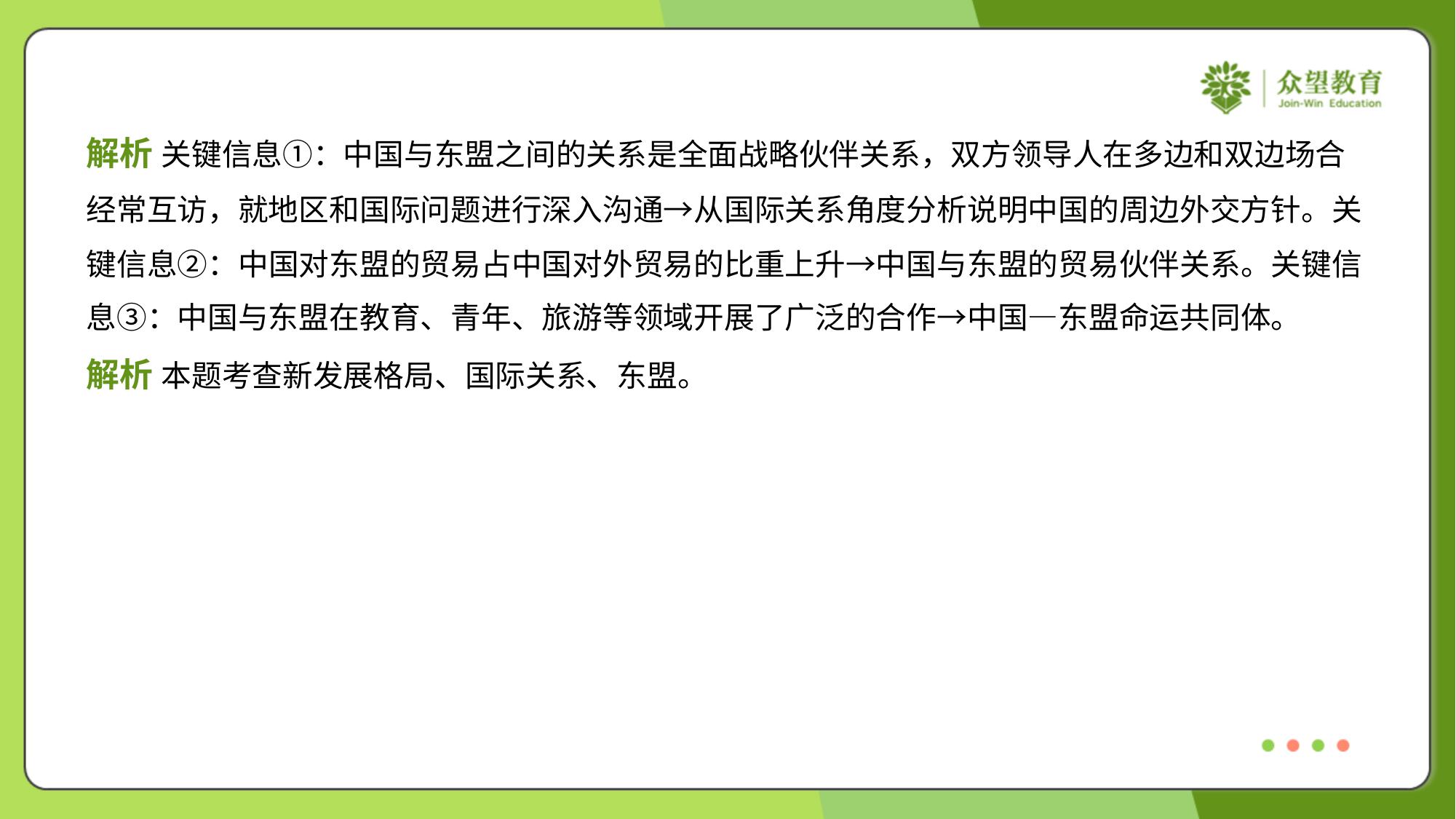

解析 关键信息①：中国与东盟之间的关系是全面战略伙伴关系，双方领导人在多边和双边场合
经常互访，就地区和国际问题进行深入沟通→从国际关系角度分析说明中国的周边外交方针。关
键信息②：中国对东盟的贸易占中国对外贸易的比重上升→中国与东盟的贸易伙伴关系。关键信
息③：中国与东盟在教育、青年、旅游等领域开展了广泛的合作→中国—东盟命运共同体。
解析 本题考查新发展格局、国际关系、东盟。